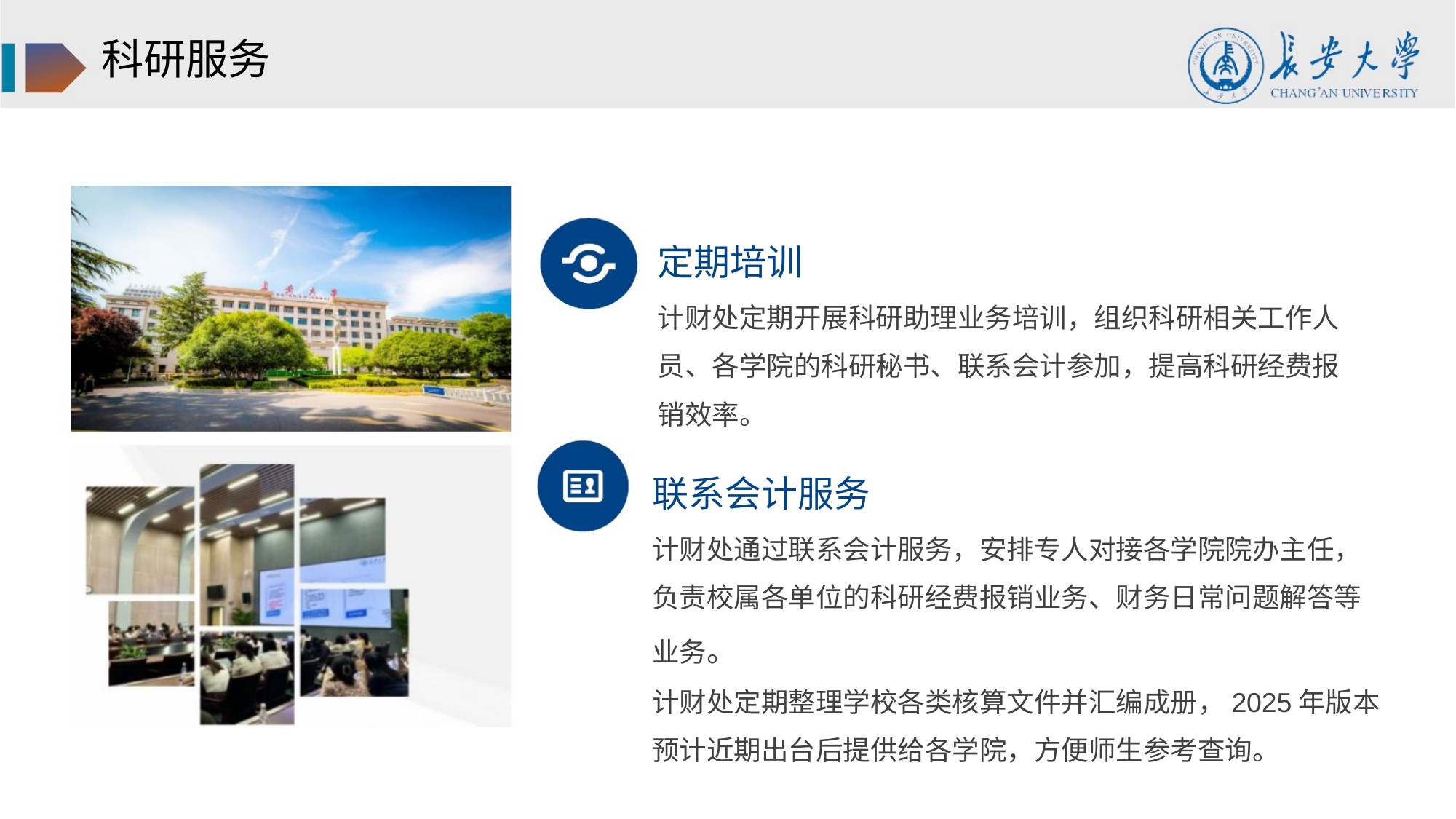

科研服务
定期培训
计财处定期开展科研助理业务培训，组织科研相关工作人
员、各学院的科研秘书、联系会计参加，提高科研经费报
销效率。
联系会计服务
计财处通过联系会计服务，安排专人对接各学院院办主任，
负责校属各单位的科研经费报销业务、财务日常问题解答等
业务。
计财处定期整理学校各类核算文件并汇编成册，2025年版本
预计近期出台后提供给各学院，方便师生参考查询。